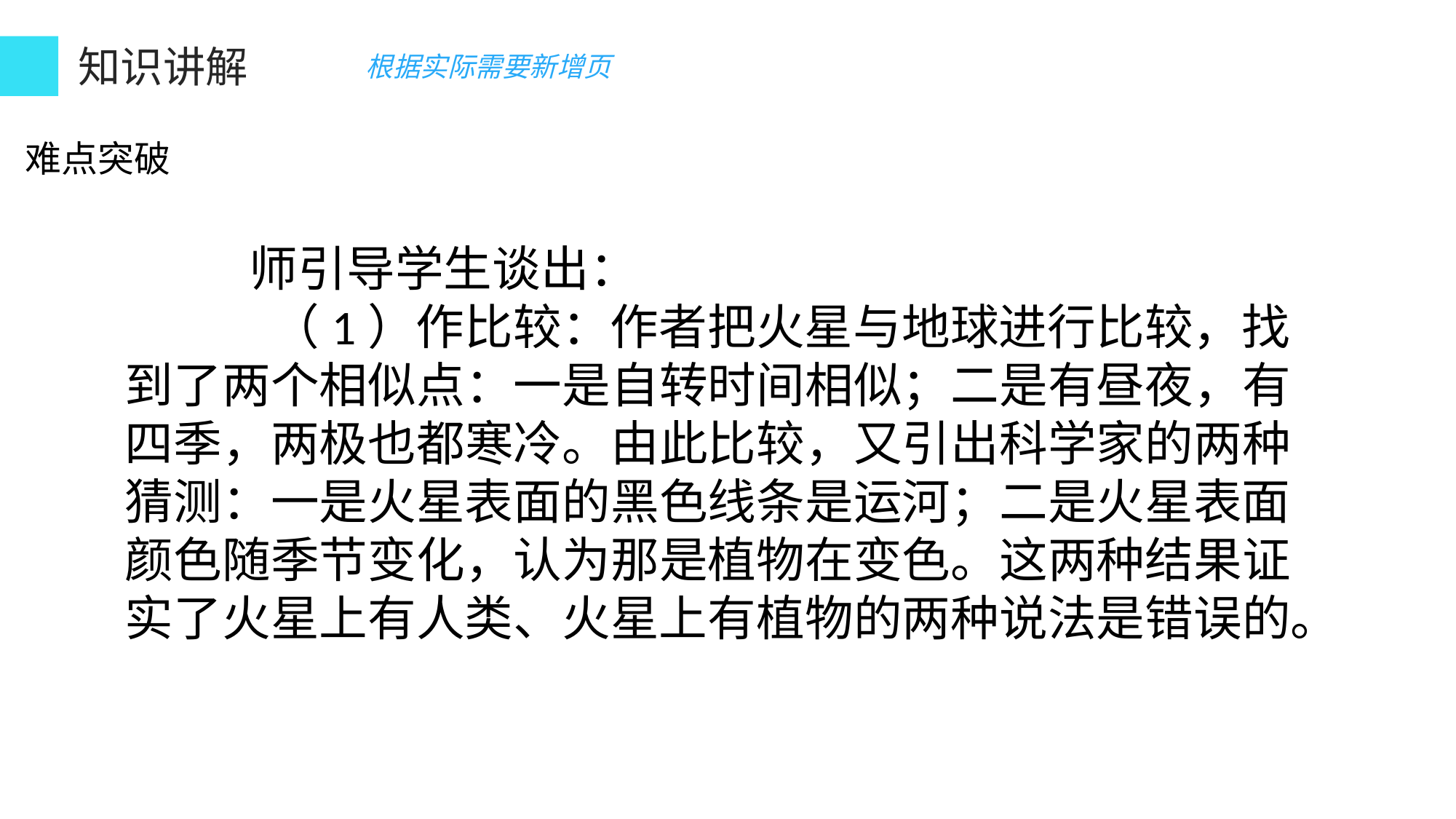

活动与探究（温馨提示：规范操作、注意安全）

知识讲解

根据实际需要新增页
难点突破
       师引导学生谈出：
         （1）作比较：作者把火星与地球进行比较，找到了两个相似点：一是自转时间相似；二是有昼夜，有四季，两极也都寒冷。由此比较，又引出科学家的两种猜测：一是火星表面的黑色线条是运河；二是火星表面颜色随季节变化，认为那是植物在变色。这两种结果证实了火星上有人类、火星上有植物的两种说法是错误的。